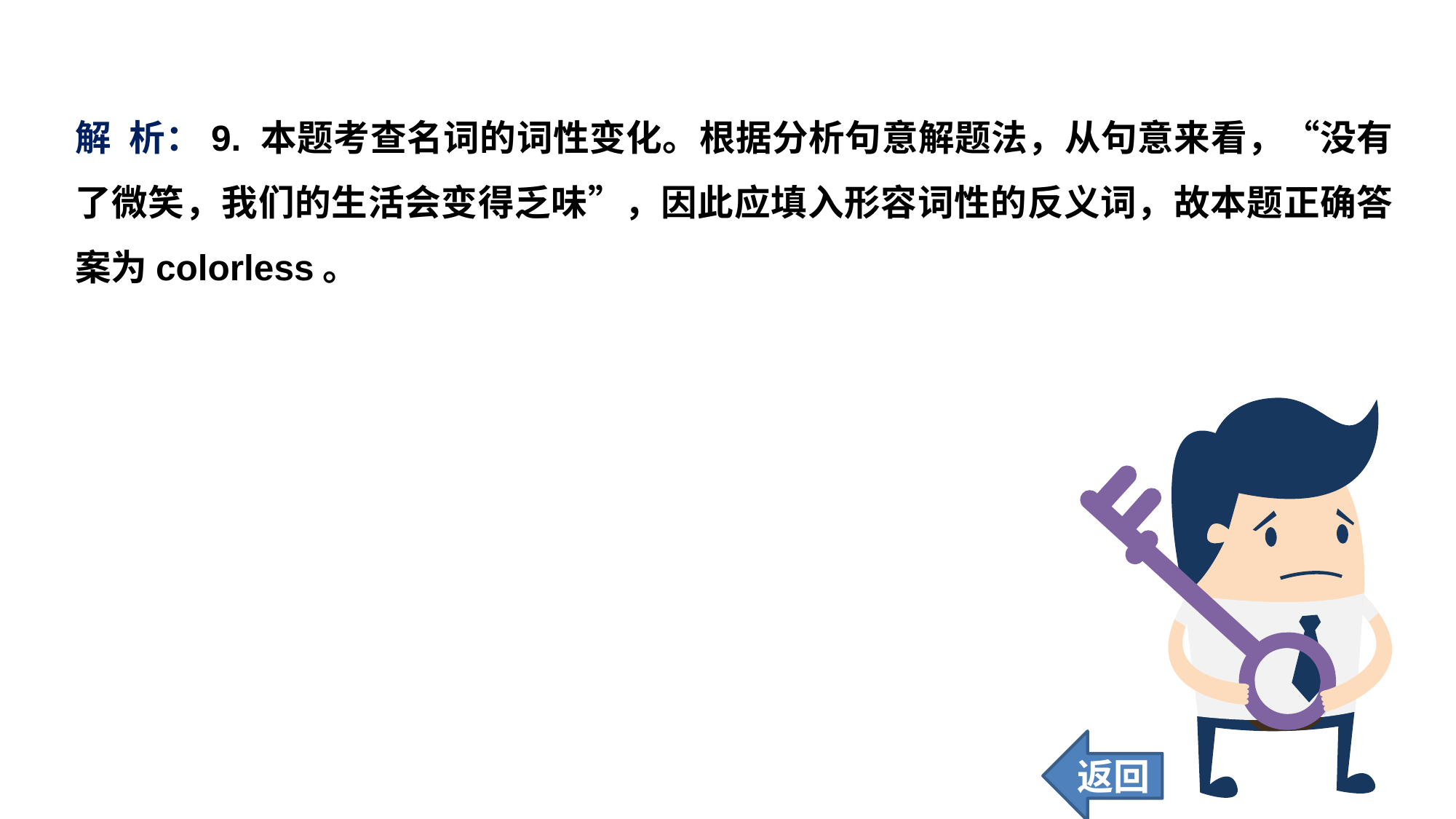

解  析：9. 本题考查名词的词性变化。根据分析句意解题法，从句意来看，“没有了微笑，我们的生活会变得乏味”，因此应填入形容词性的反义词，故本题正确答案为colorless。

返回
192